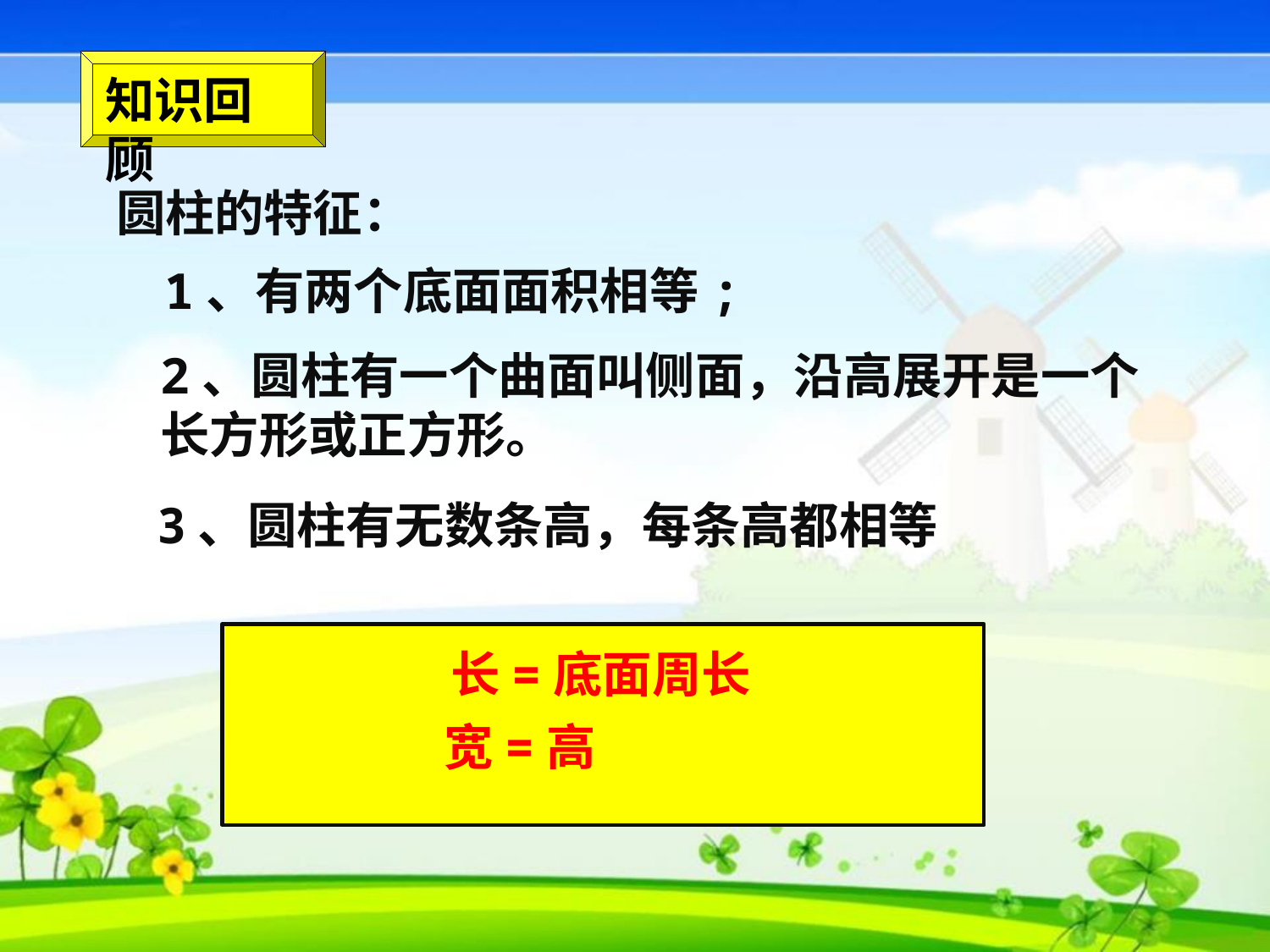

知识回顾
圆柱的特征：
1、有两个底面面积相等;
2、圆柱有一个曲面叫侧面，沿高展开是一个长方形或正方形。
3、圆柱有无数条高，每条高都相等

长=底面周长
宽=高